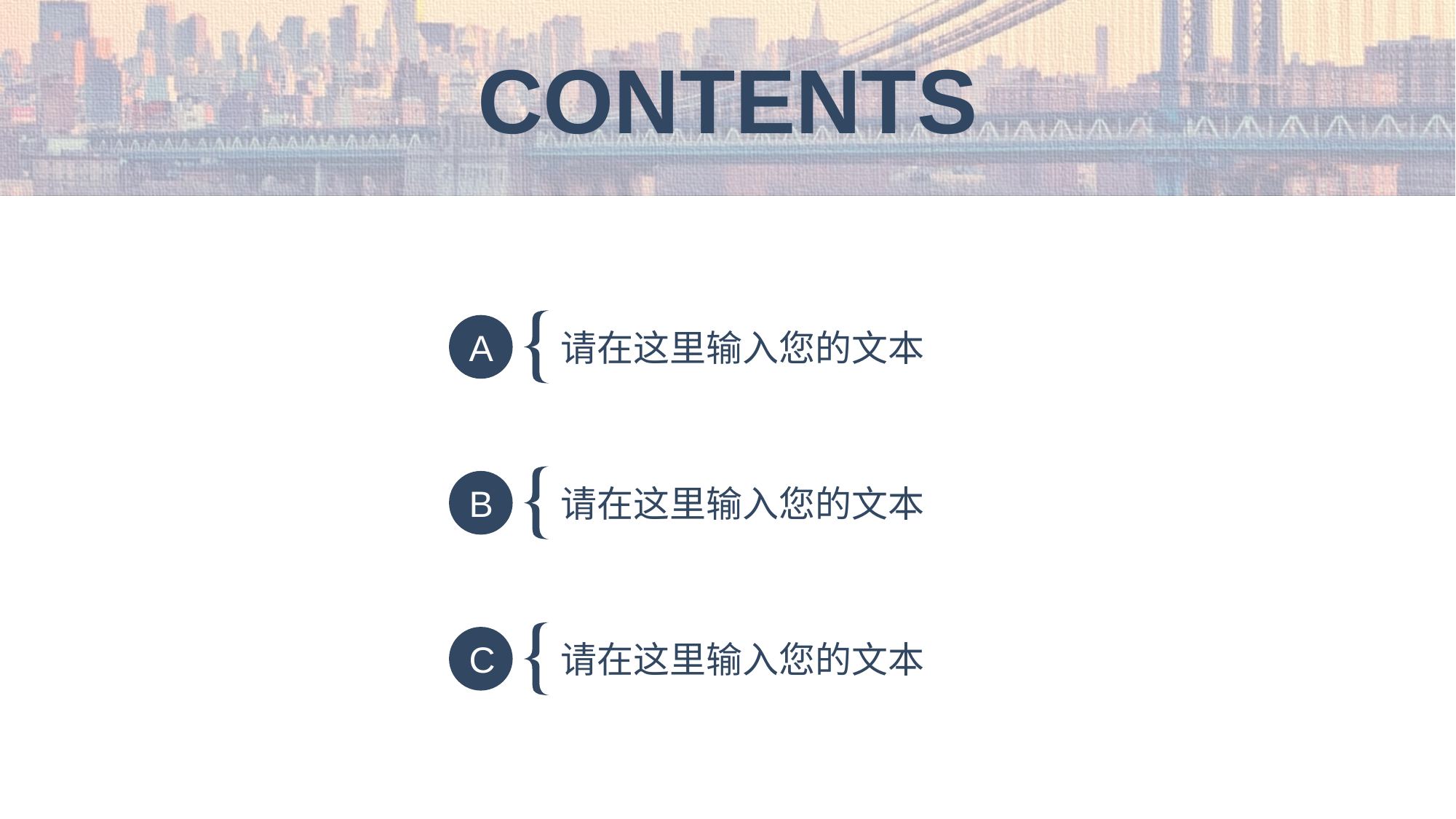

CONTENTS

A
请在这里输入您的文本

B
请在这里输入您的文本

C
请在这里输入您的文本